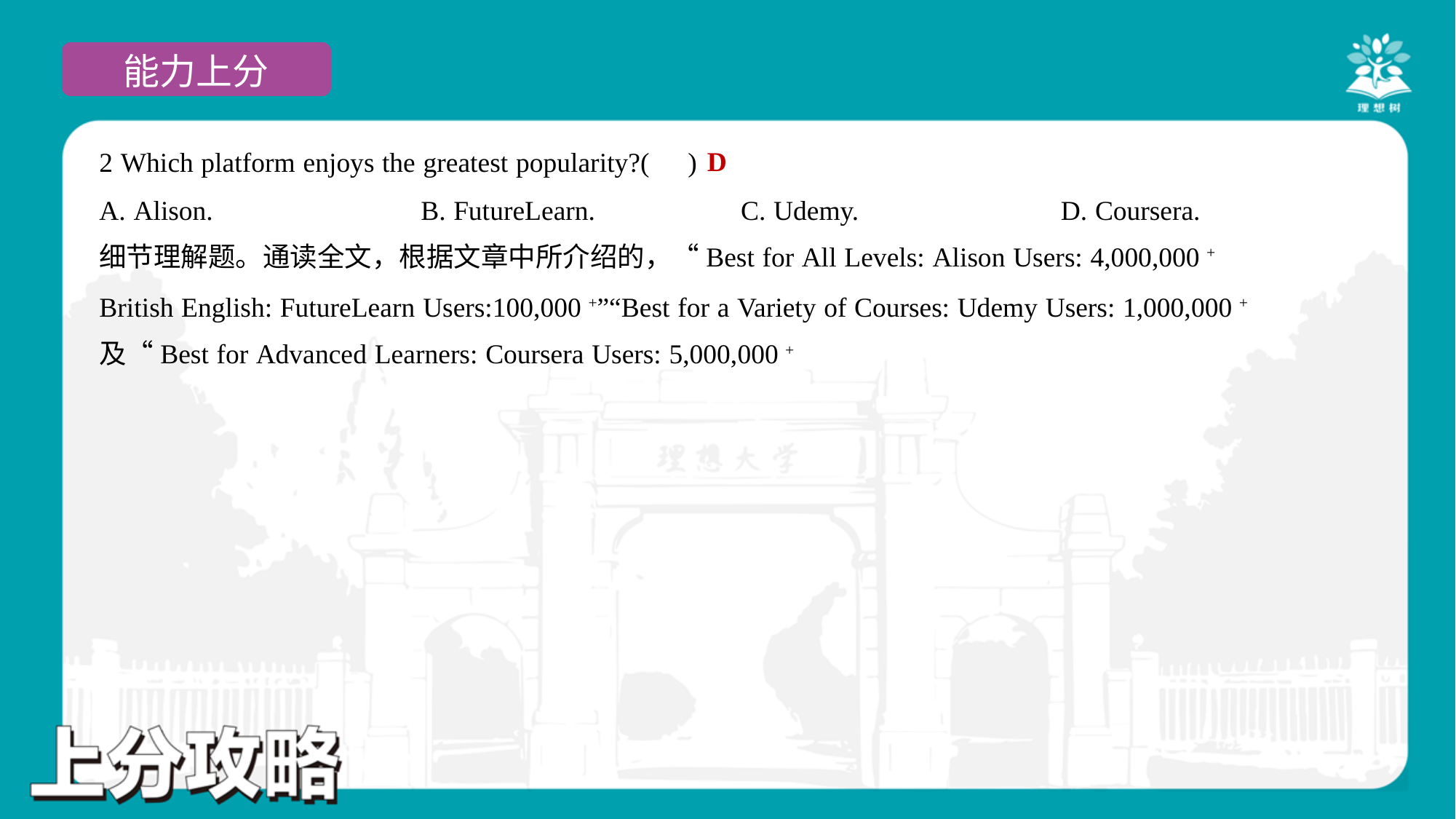

D
2 Which platform enjoys the greatest popularity?(     )
A. Alison.	B. FutureLearn.	C. Udemy.	D. Coursera.
细节理解题。通读全文，根据文章中所介绍的，“Best for All Levels: Alison Users: 4,000,000 + ”“Best for
British English: FutureLearn Users:100,000 +”“Best for a Variety of Courses: Udemy Users: 1,000,000 + ”以
及“Best for Advanced Learners: Coursera Users: 5,000,000 + ”可知，Coursera平台的用户最多。故选D项。